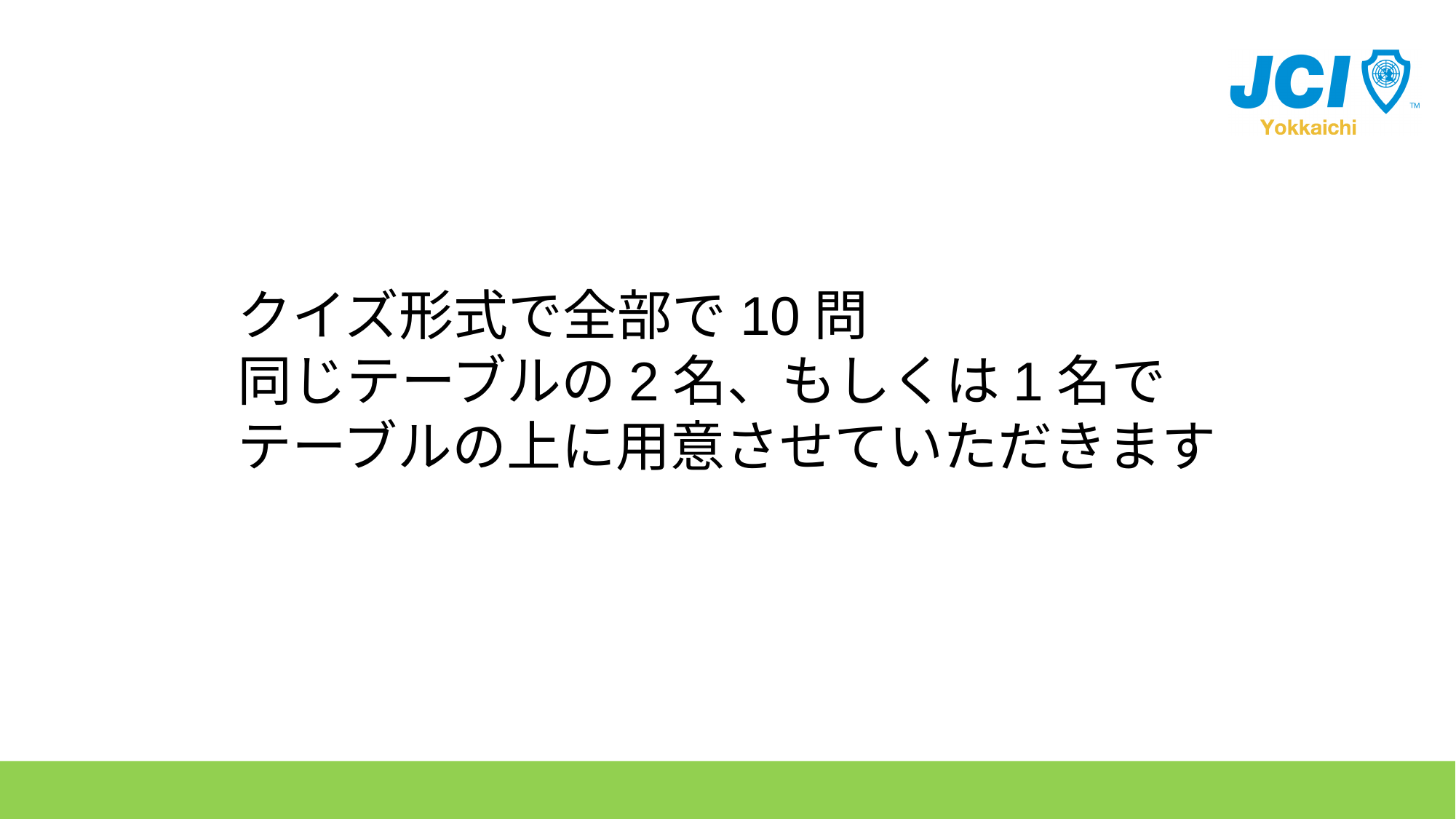

クイズ形式で全部で10問
同じテーブルの2名、もしくは1名で
テーブルの上に用意させていただきます